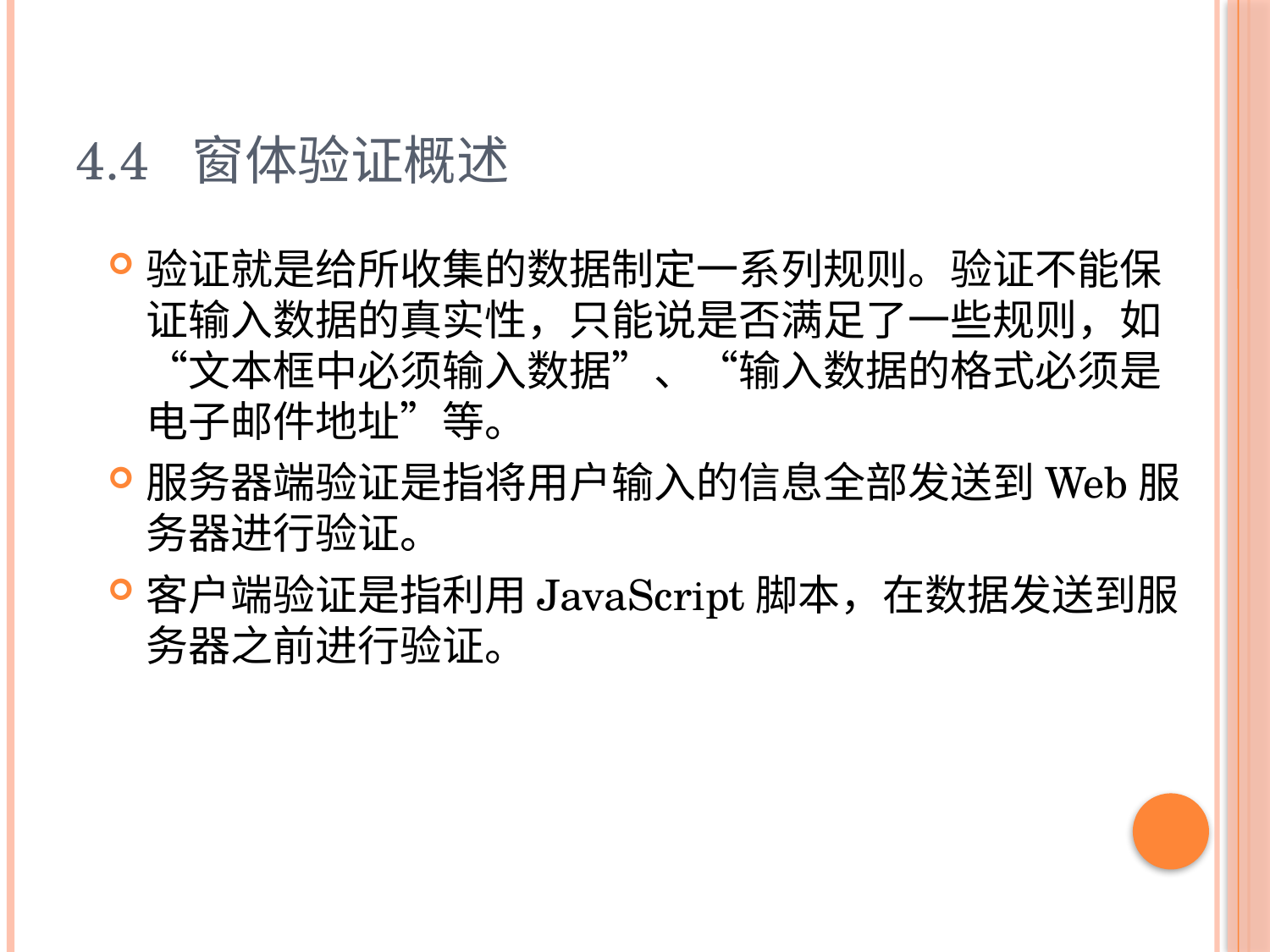

# 4.4  窗体验证概述
验证就是给所收集的数据制定一系列规则。验证不能保证输入数据的真实性，只能说是否满足了一些规则，如“文本框中必须输入数据”、“输入数据的格式必须是电子邮件地址”等。
服务器端验证是指将用户输入的信息全部发送到Web服务器进行验证。
客户端验证是指利用JavaScript脚本，在数据发送到服务器之前进行验证。

77